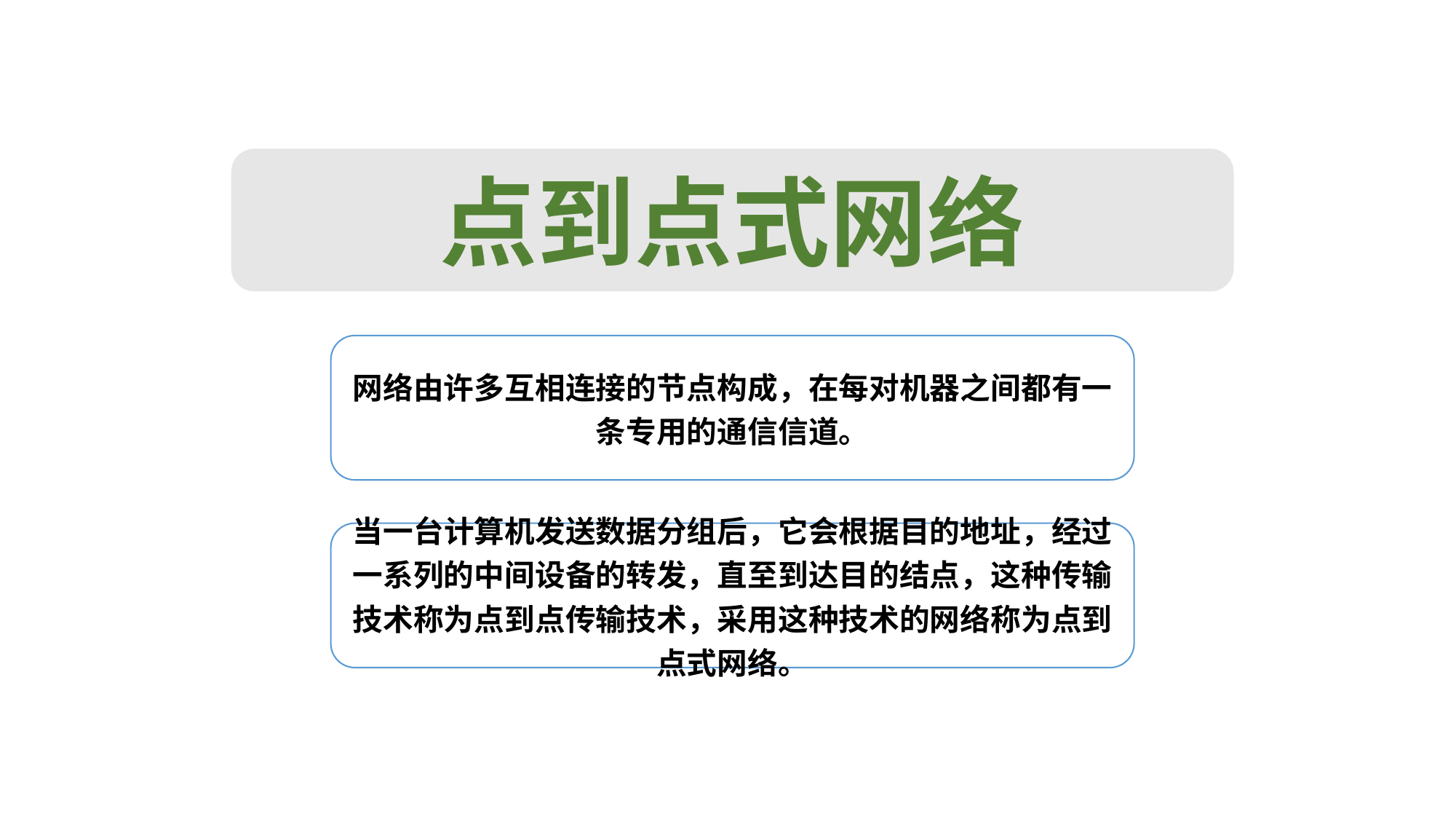

点到点式网络
网络由许多互相连接的节点构成，在每对机器之间都有一条专用的通信信道。
当一台计算机发送数据分组后，它会根据目的地址，经过一系列的中间设备的转发，直至到达目的结点，这种传输技术称为点到点传输技术，采用这种技术的网络称为点到点式网络。